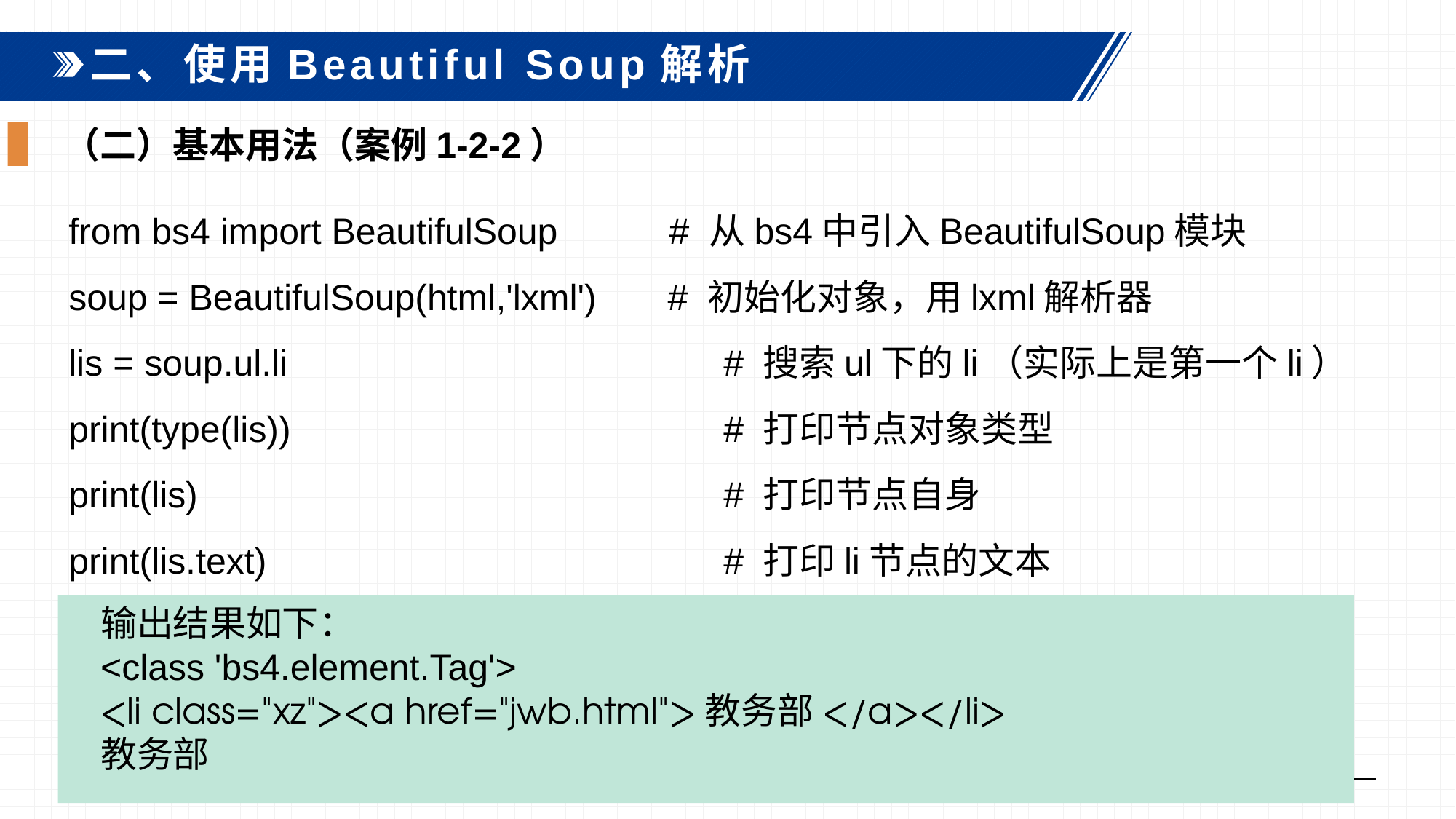

二、使用Beautiful Soup解析
（二）基本用法（案例1-2-2）

from bs4 import BeautifulSoup           # 从bs4中引入BeautifulSoup模块
soup = BeautifulSoup(html,'lxml')       # 初始化对象，用lxml解析器
lis = soup.ul.li                         		# 搜索ul下的li（实际上是第一个li）
print(type(lis))				# 打印节点对象类型
print(lis)					# 打印节点自身
print(lis.text)                          		# 打印li节点的文本
输出结果如下：
<class 'bs4.element.Tag'>
<li class="xz"><a href="jwb.html">教务部</a></li>
教务部